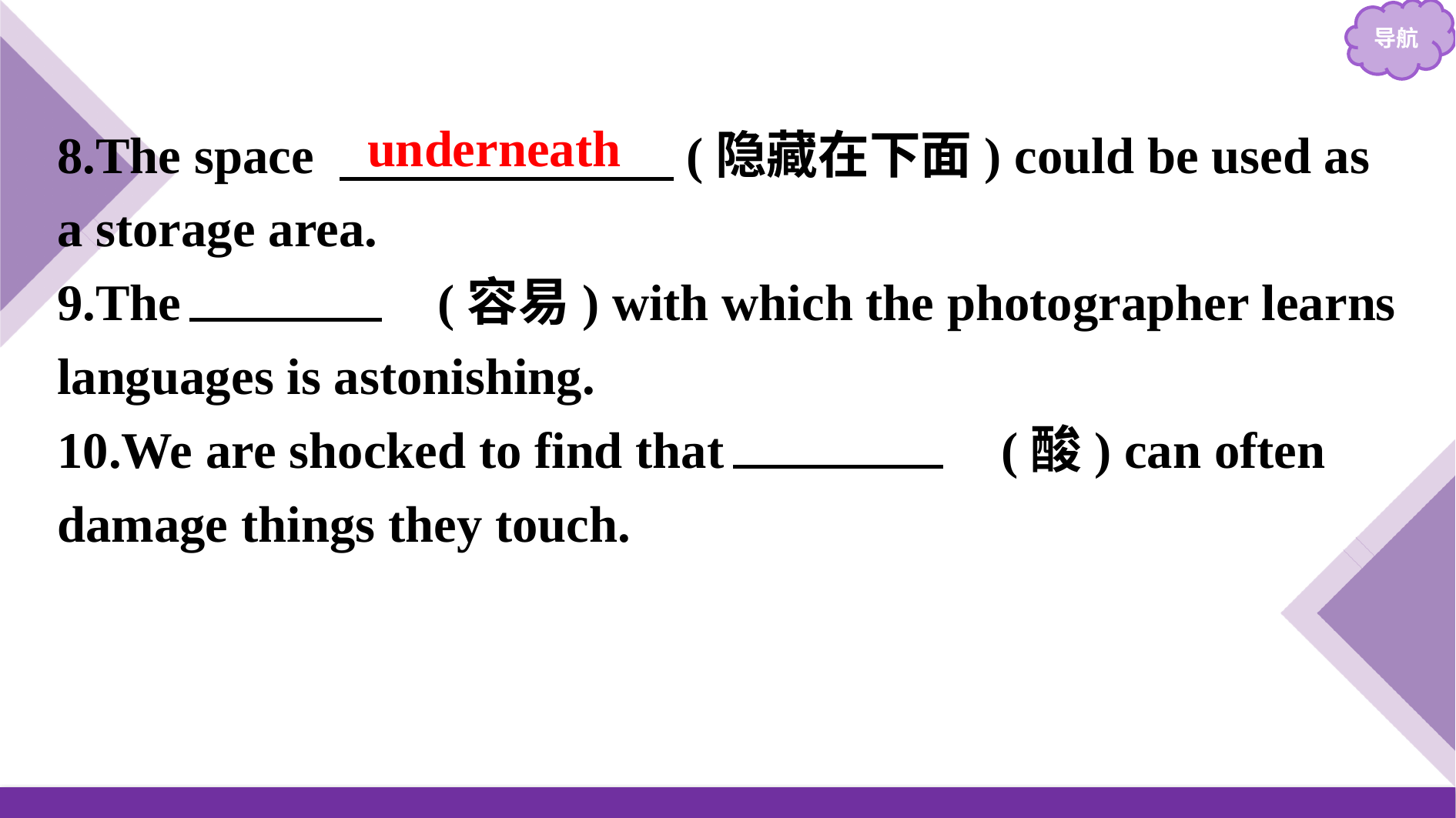

8.The space 　　　　　　 (隐藏在下面) could be used as a storage area.
9.The 　ease　(容易) with which the photographer learns languages is astonishing.
10.We are shocked to find that 　acids　(酸) can often damage things they touch.
underneath